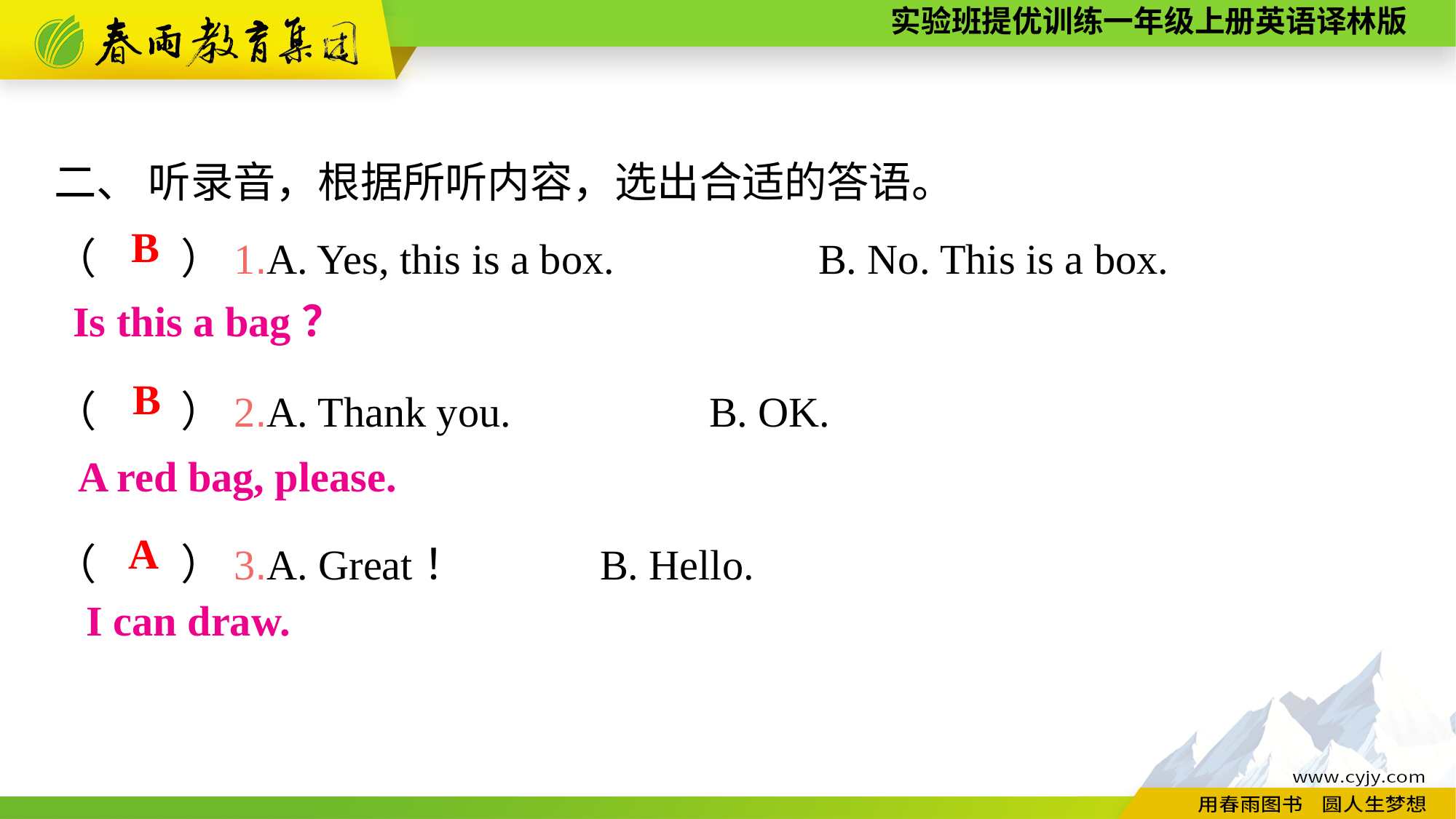

二、 听录音，根据所听内容，选出合适的答语。
（　　）1.A. Yes, this is a box.　　　	B. No. This is a box.

（　　）2.A. Thank you.		B. OK.

（　　）3.A. Great！		B. Hello.
B
Is this a bag？
B
A red bag, please.
A
I can draw.